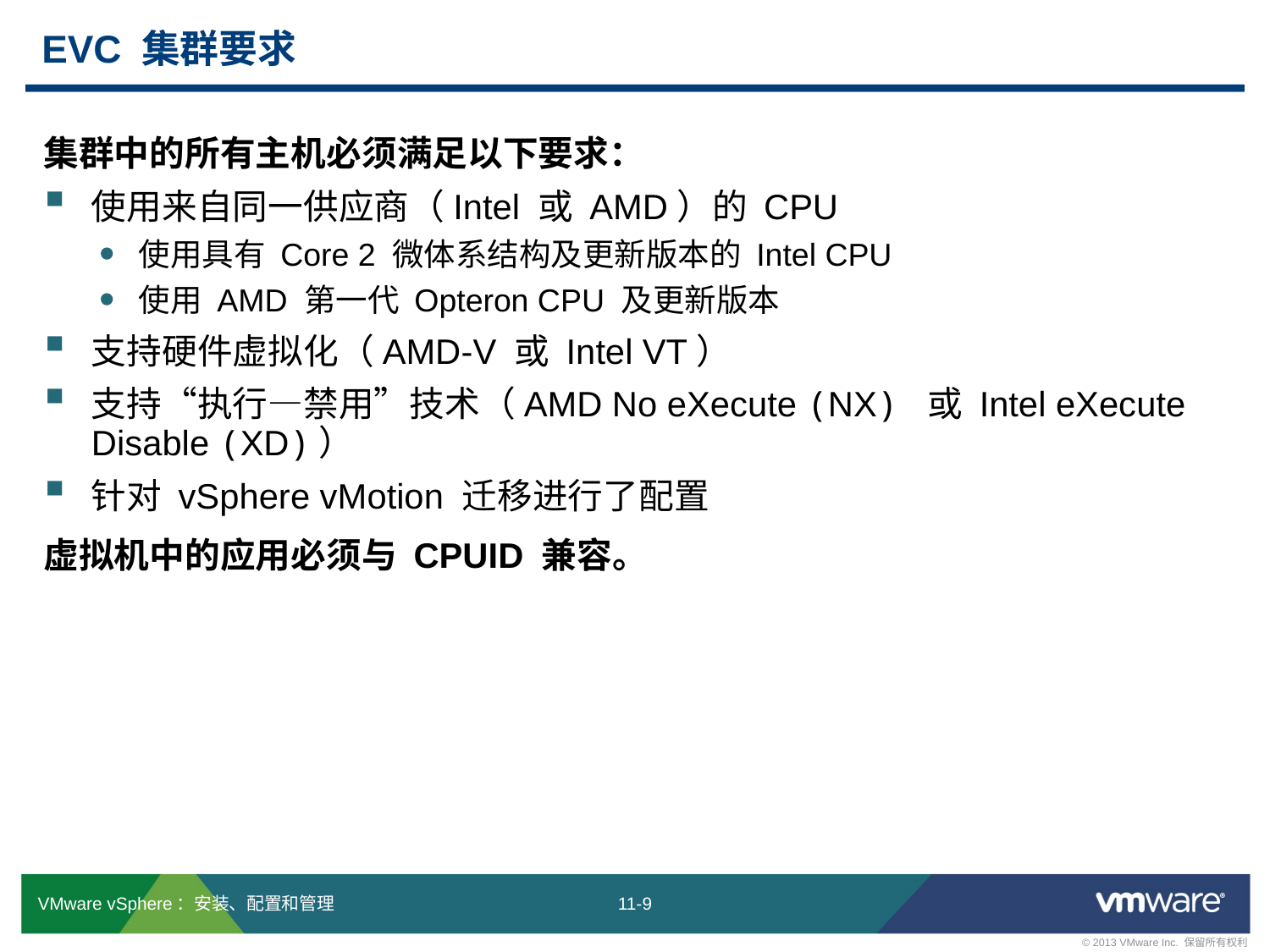

# EVC 集群要求
集群中的所有主机必须满足以下要求：
使用来自同一供应商（Intel 或 AMD）的 CPU
使用具有 Core 2 微体系结构及更新版本的 Intel CPU
使用 AMD 第一代 Opteron CPU 及更新版本
支持硬件虚拟化（AMD-V 或 Intel VT）
支持“执行—禁用”技术（AMD No eXecute (NX) 或 Intel eXecute Disable (XD)）
针对 vSphere vMotion 迁移进行了配置
虚拟机中的应用必须与 CPUID 兼容。